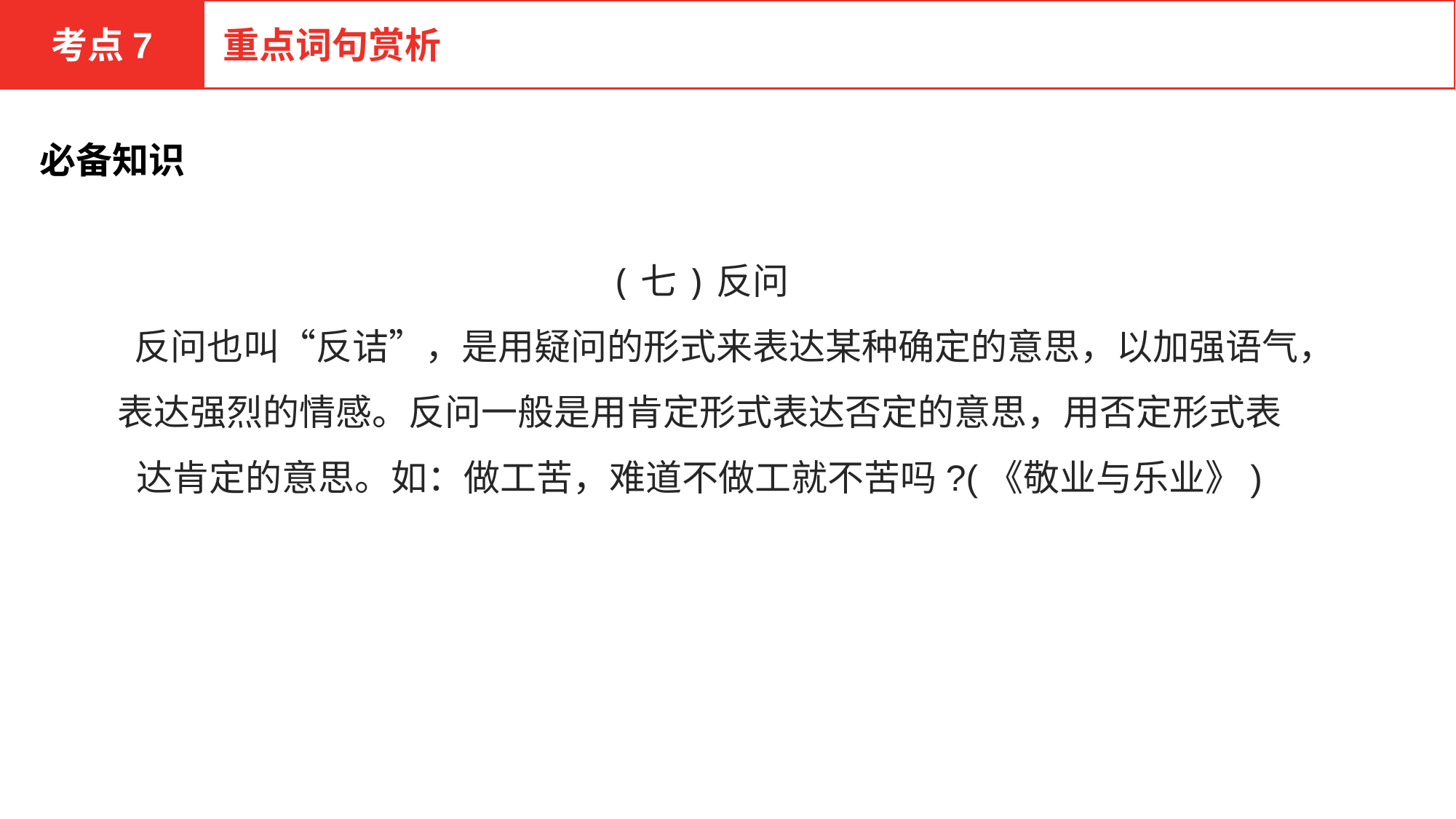

考点7
重点词句赏析
必备知识

(七)反问
   反问也叫“反诘”，是用疑问的形式来表达某种确定的意思，以加强语气，表达强烈的情感。反问一般是用肯定形式表达否定的意思，用否定形式表达肯定的意思。如：做工苦，难道不做工就不苦吗?(《敬业与乐业》)